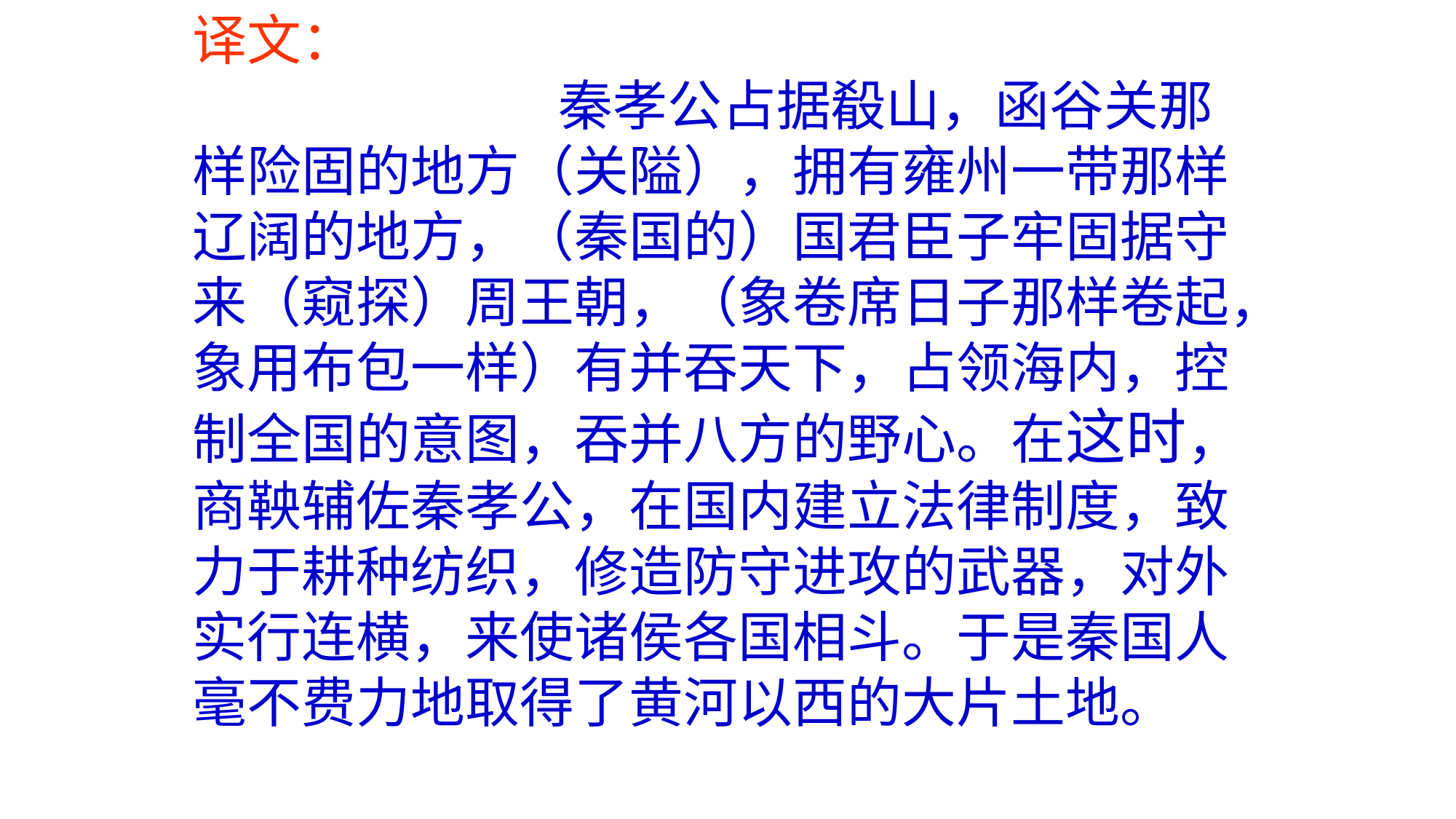

译文：                                                                                                         秦孝公占据殽山，函谷关那样险固的地方（关隘），拥有雍州一带那样辽阔的地方，（秦国的）国君臣子牢固据守来（窥探）周王朝，（象卷席日子那样卷起，象用布包一样）有并吞天下，占领海内，控制全国的意图，吞并八方的野心。在这时，商鞅辅佐秦孝公，在国内建立法律制度，致力于耕种纺织，修造防守进攻的武器，对外实行连横，来使诸侯各国相斗。于是秦国人毫不费力地取得了黄河以西的大片土地。